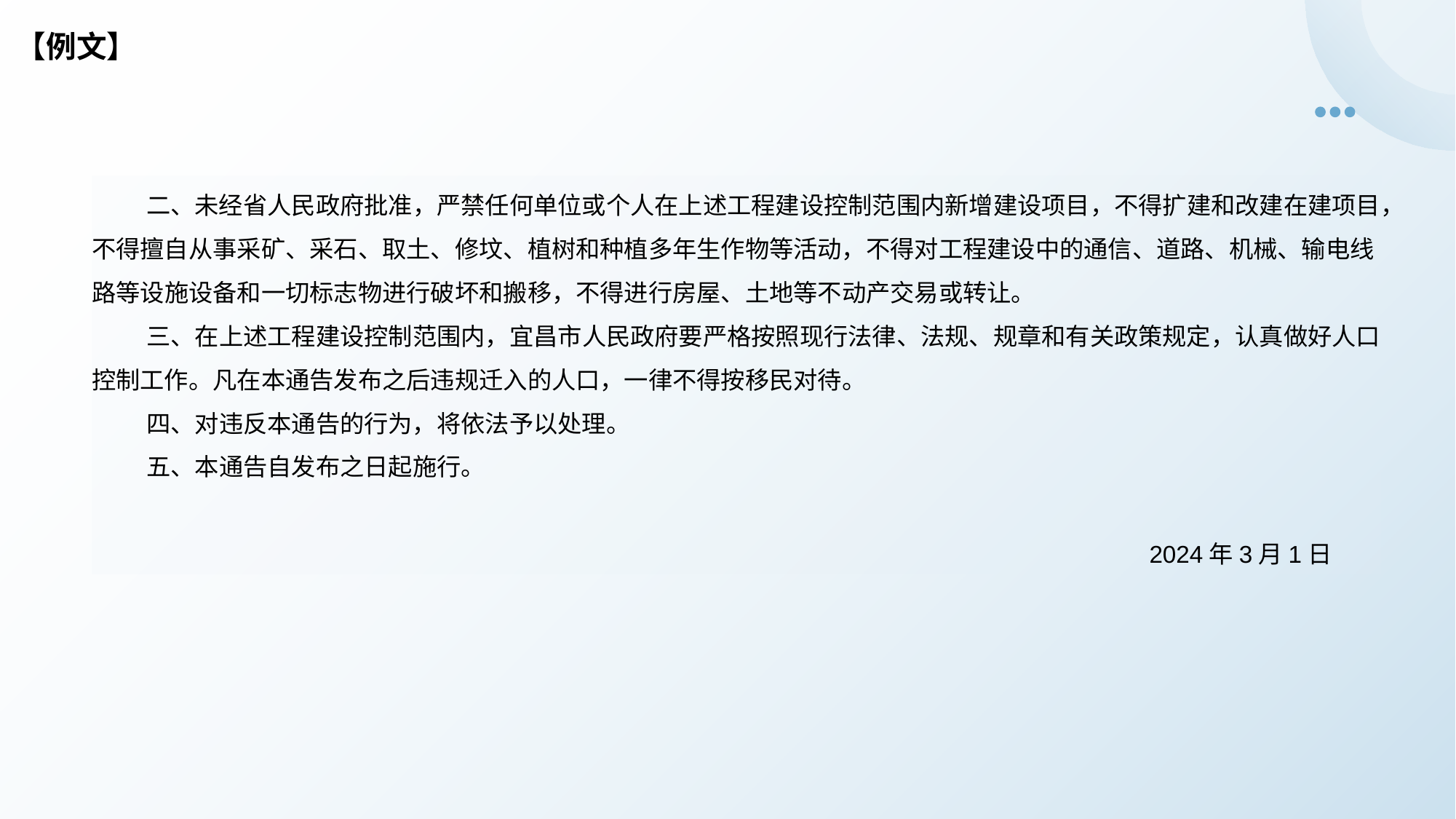

# 【例文】
二、未经省人民政府批准，严禁任何单位或个人在上述工程建设控制范围内新增建设项目，不得扩建和改建在建项目，不得擅自从事采矿、采石、取土、修坟、植树和种植多年生作物等活动，不得对工程建设中的通信、道路、机械、输电线路等设施设备和一切标志物进行破坏和搬移，不得进行房屋、土地等不动产交易或转让。
三、在上述工程建设控制范围内，宜昌市人民政府要严格按照现行法律、法规、规章和有关政策规定，认真做好人口控制工作。凡在本通告发布之后违规迁入的人口，一律不得按移民对待。
四、对违反本通告的行为，将依法予以处理。
五、本通告自发布之日起施行。

                                                                                                                                                     2024年3月1日